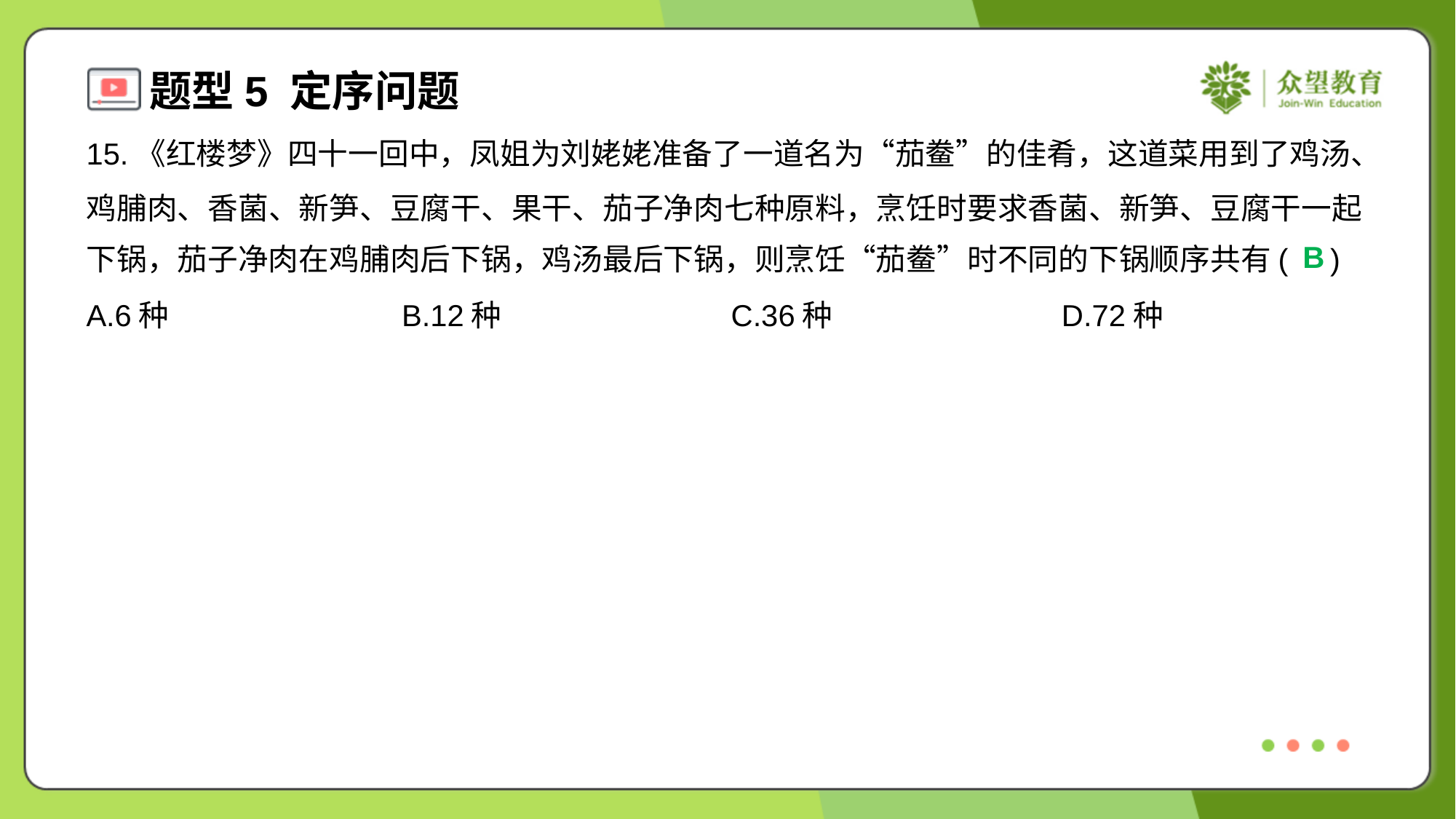

15.《红楼梦》四十一回中，凤姐为刘姥姥准备了一道名为“茄鲞”的佳肴，这道菜用到了鸡汤、
鸡脯肉、香菌、新笋、豆腐干、果干、茄子净肉七种原料，烹饪时要求香菌、新笋、豆腐干一起
下锅，茄子净肉在鸡脯肉后下锅，鸡汤最后下锅，则烹饪“茄鲞”时不同的下锅顺序共有(     )
B
A.6种	B.12种	C.36种	D.72种